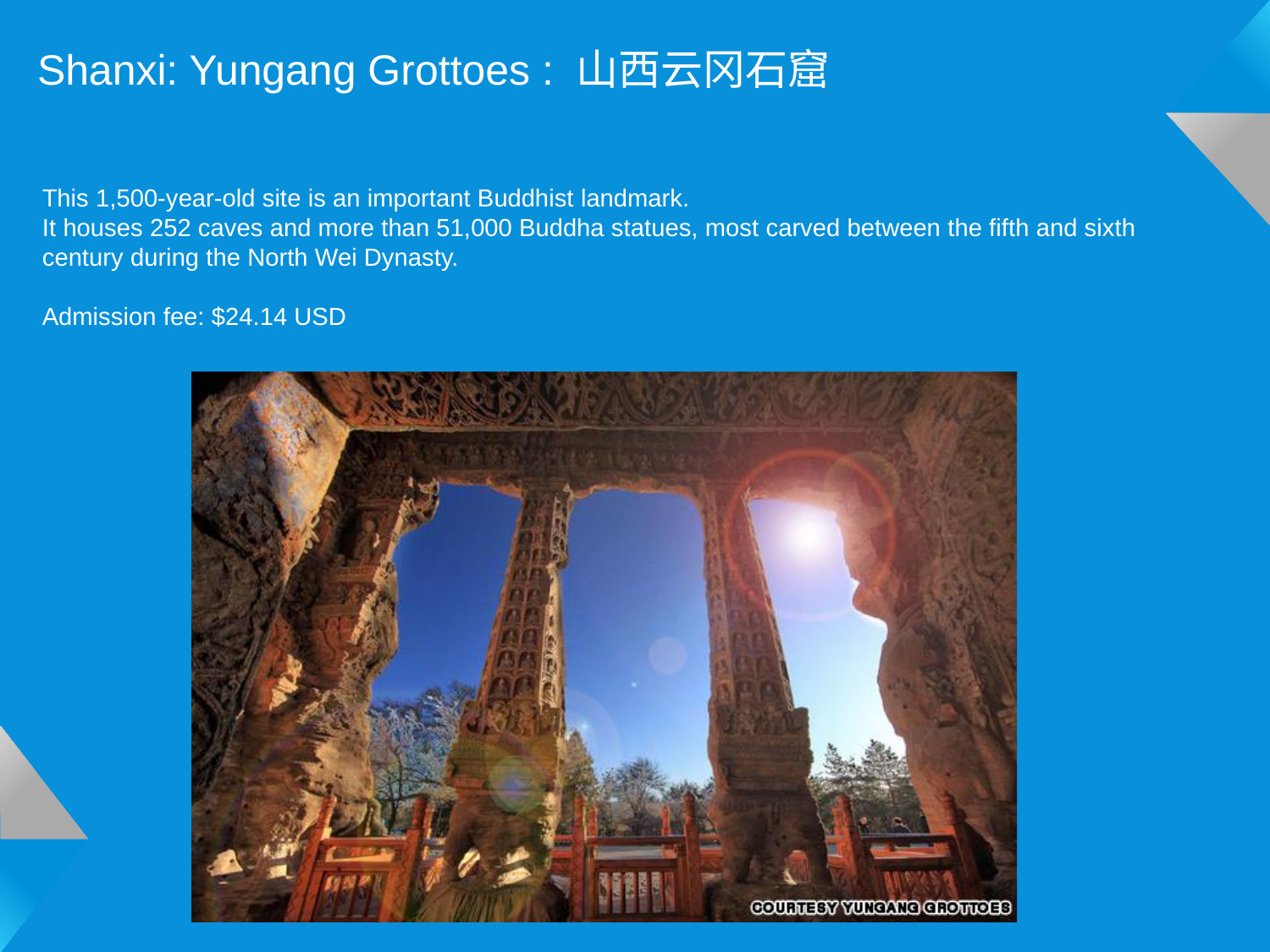

Shanxi: Yungang Grottoes : 山西云冈石窟

This 1,500-year-old site is an important Buddhist landmark.
It houses 252 caves and more than 51,000 Buddha statues, most carved between the fifth and sixth century during the North Wei Dynasty.

Admission fee: $24.14 USD